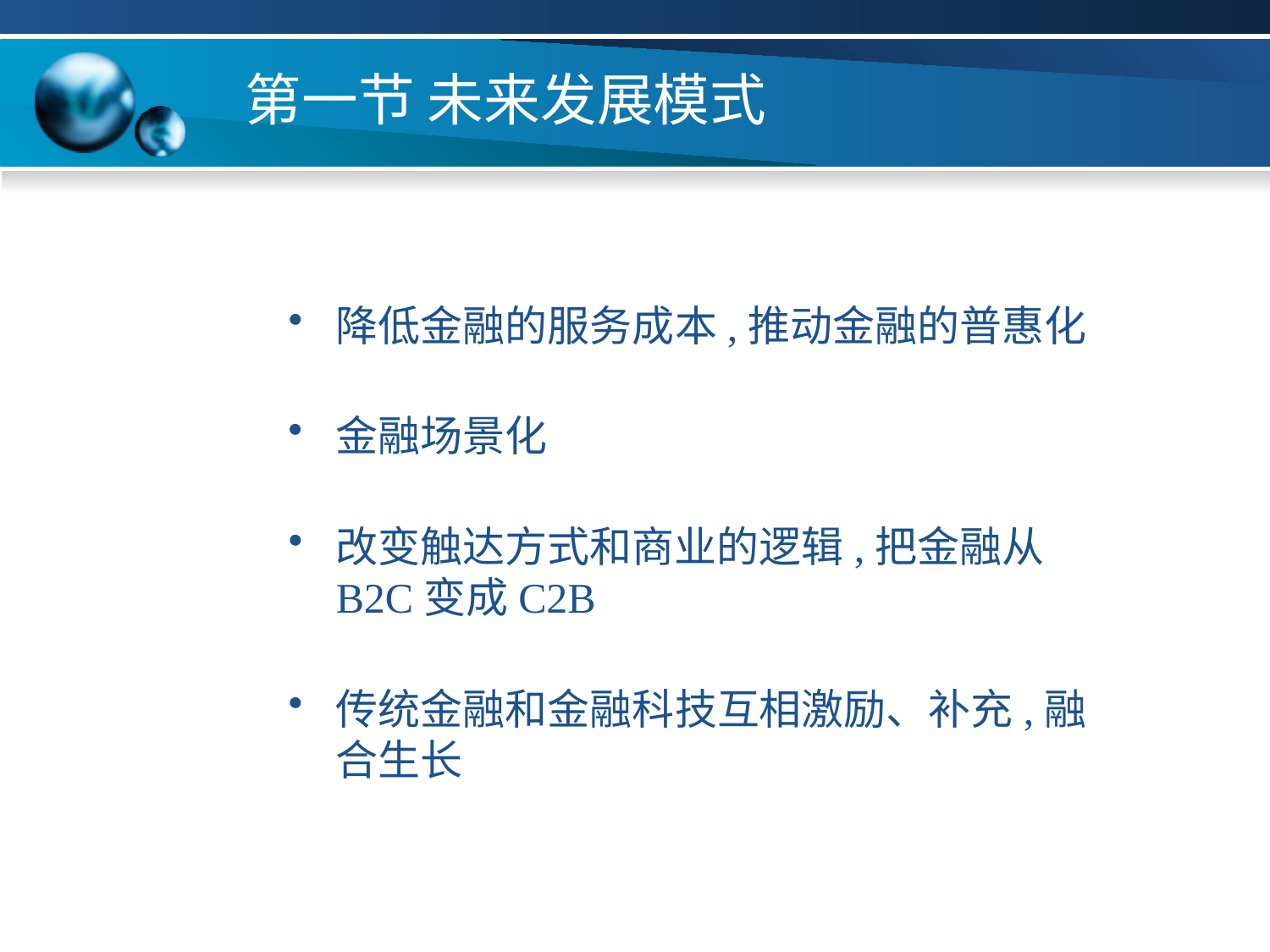

# 第一节 未来发展模式
降低金融的服务成本,推动金融的普惠化
金融场景化
改变触达方式和商业的逻辑,把金融从B2C变成C2B
传统金融和金融科技互相激励、补充,融合生长